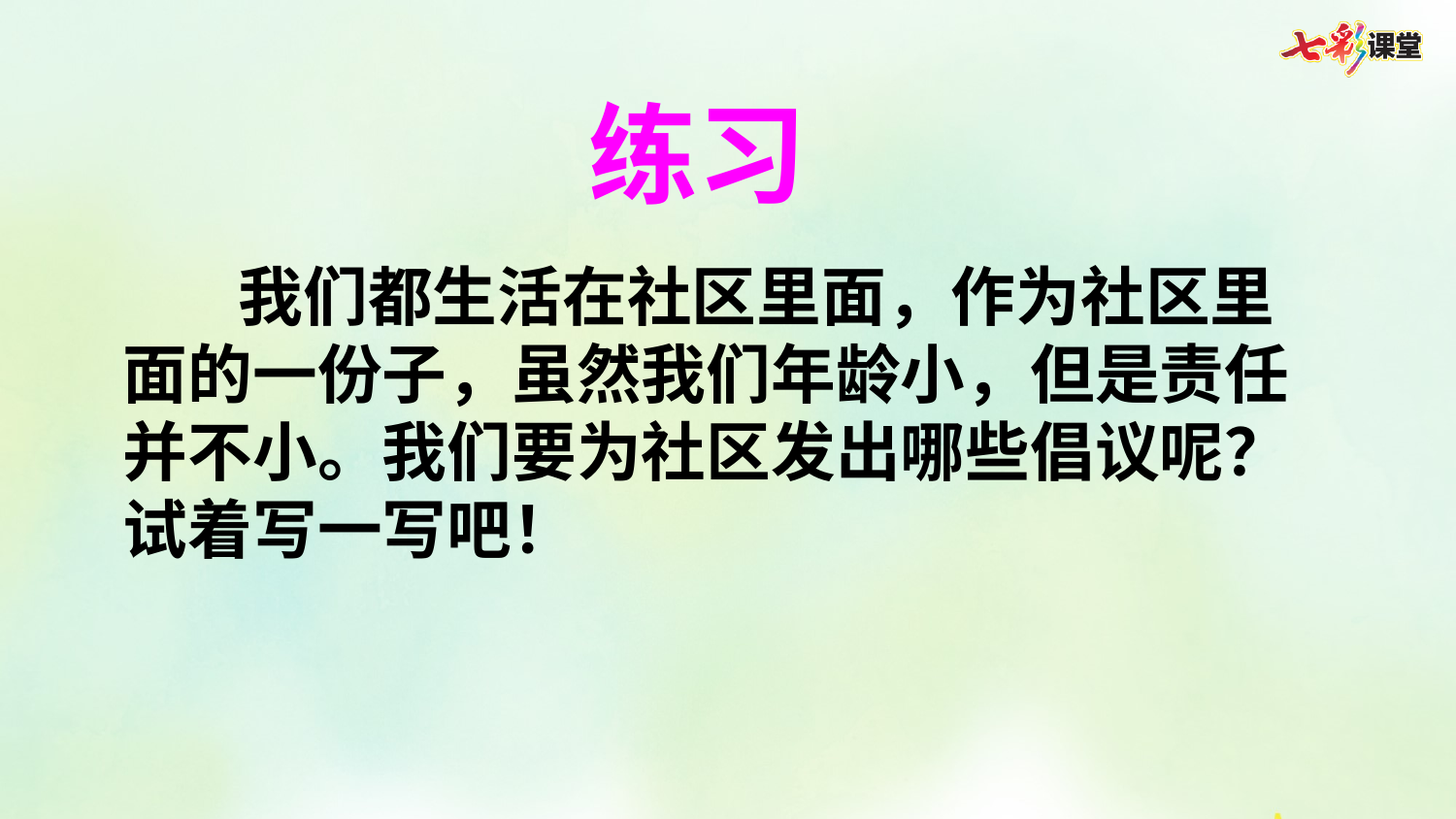

练习
我们都生活在社区里面，作为社区里面的一份子，虽然我们年龄小，但是责任并不小。我们要为社区发出哪些倡议呢？试着写一写吧！